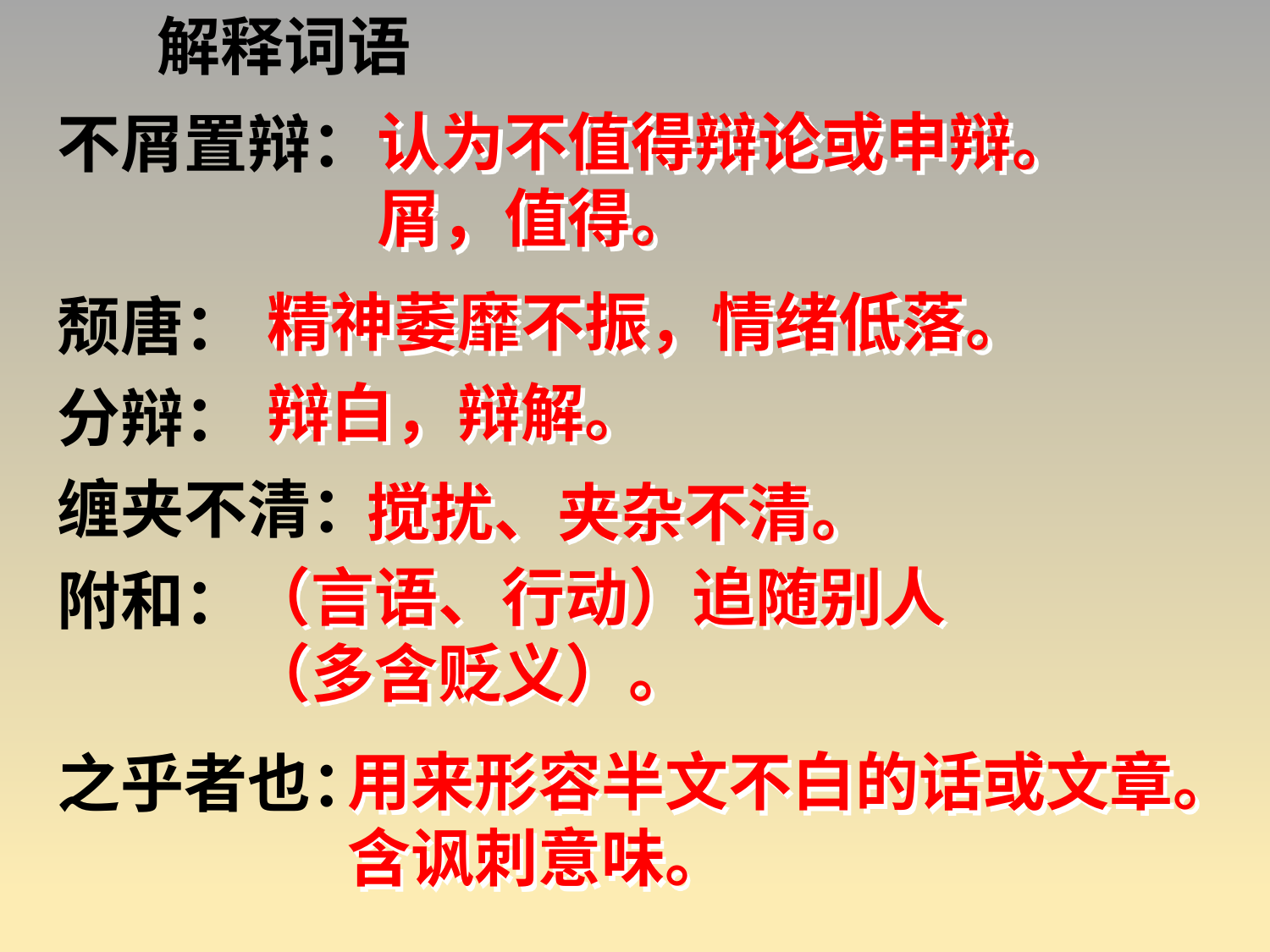

解释词语
不屑置辩：

颓唐：
分辩：
缠夹不清：
附和：

之乎者也：
认为不值得辩论或申辩。屑，值得。
精神萎靡不振，情绪低落。
辩白，辩解。
搅扰、夹杂不清。
（言语、行动）追随别人（多含贬义）。
用来形容半文不白的话或文章。含讽刺意味。